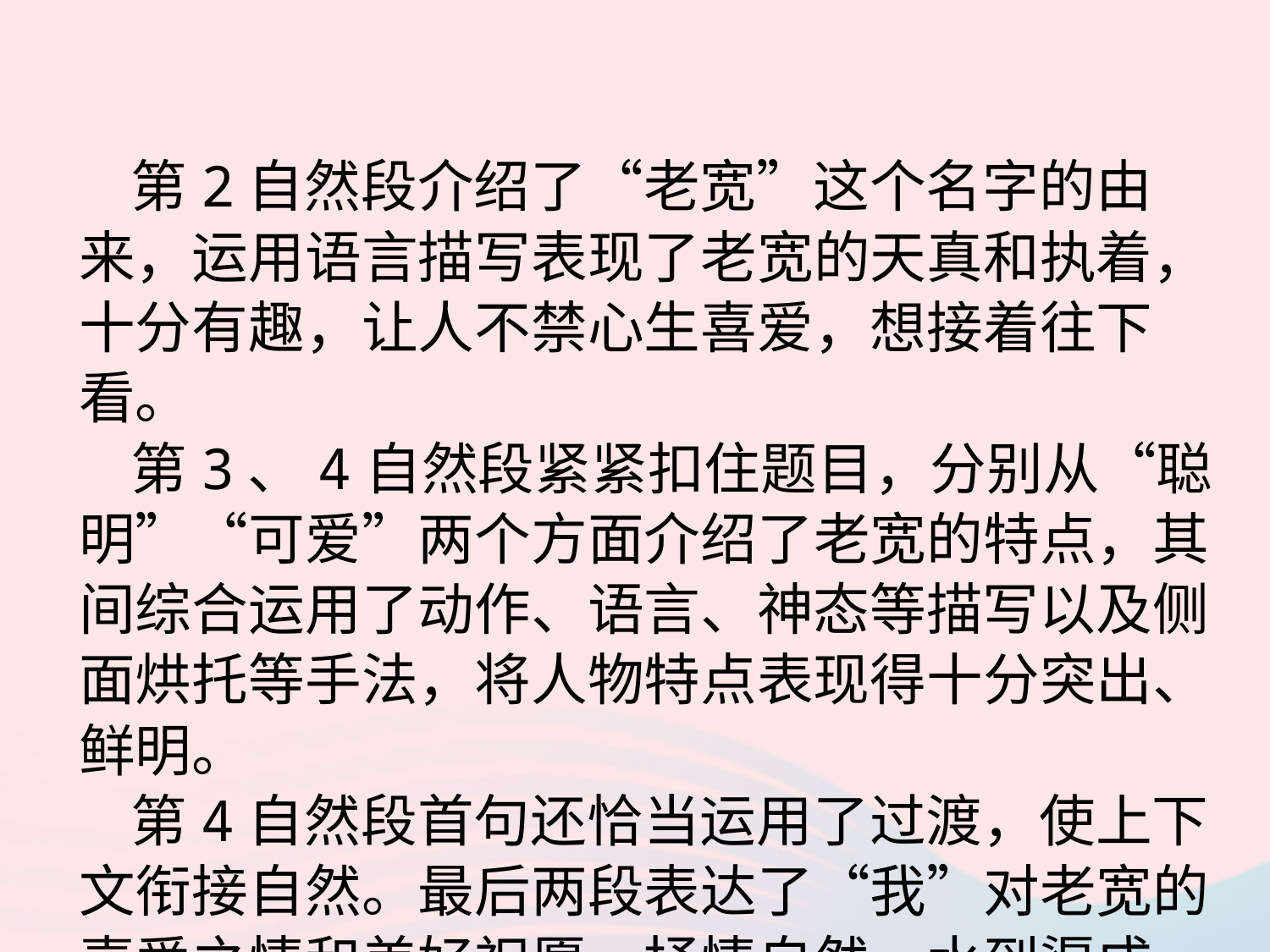

第2自然段介绍了“老宽”这个名字的由来，运用语言描写表现了老宽的天真和执着，十分有趣，让人不禁心生喜爱，想接着往下看。
   第3、4自然段紧紧扣住题目，分别从“聪明”“可爱”两个方面介绍了老宽的特点，其间综合运用了动作、语言、神态等描写以及侧面烘托等手法，将人物特点表现得十分突出、鲜明。
   第4自然段首句还恰当运用了过渡，使上下文衔接自然。最后两段表达了“我”对老宽的喜爱之情和美好祝愿，抒情自然，水到渠成，收束全文，简洁有力。